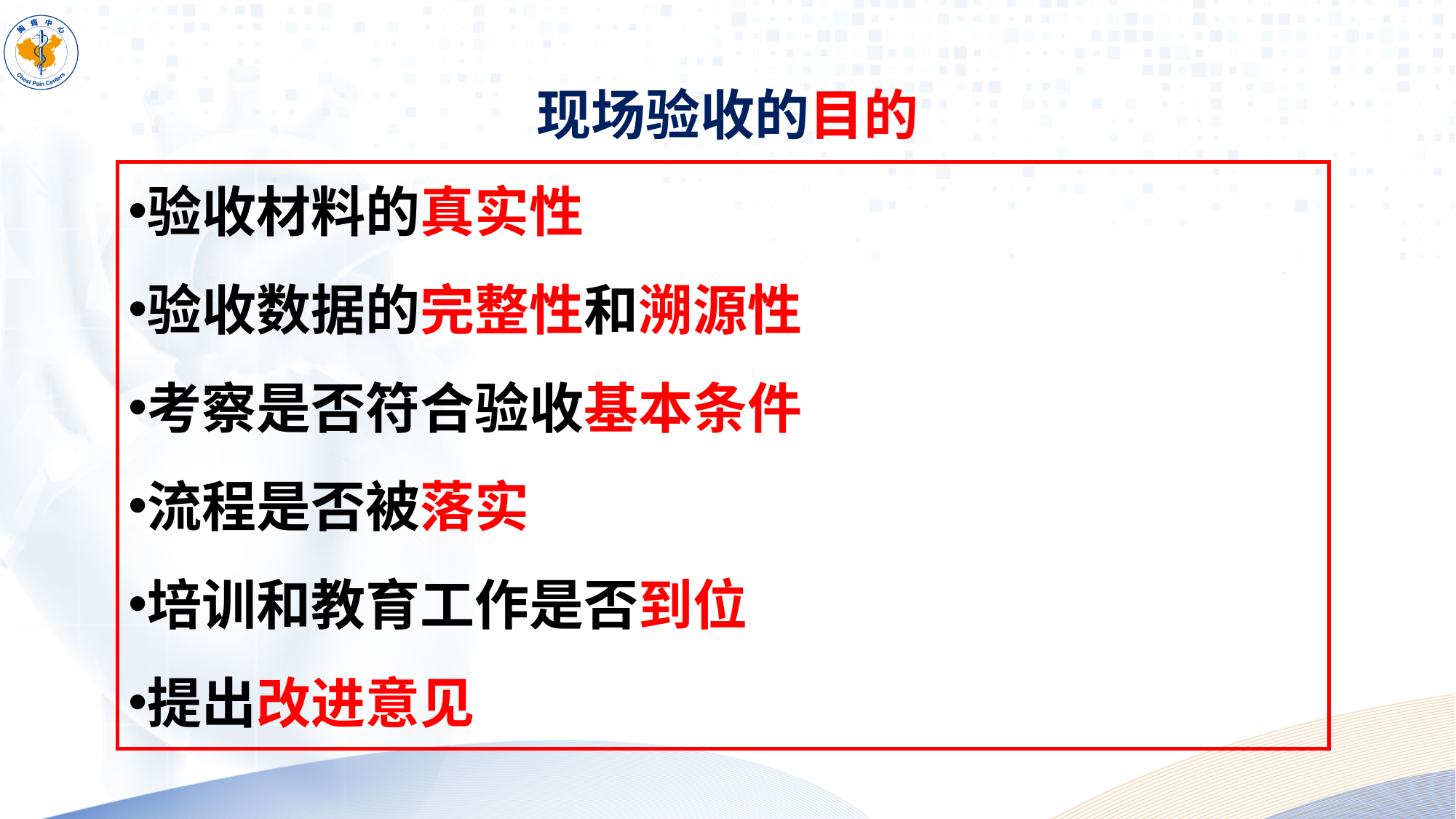

现场验收的目的
验收材料的真实性
验收数据的完整性和溯源性
考察是否符合验收基本条件
流程是否被落实
培训和教育工作是否到位
提出改进意见